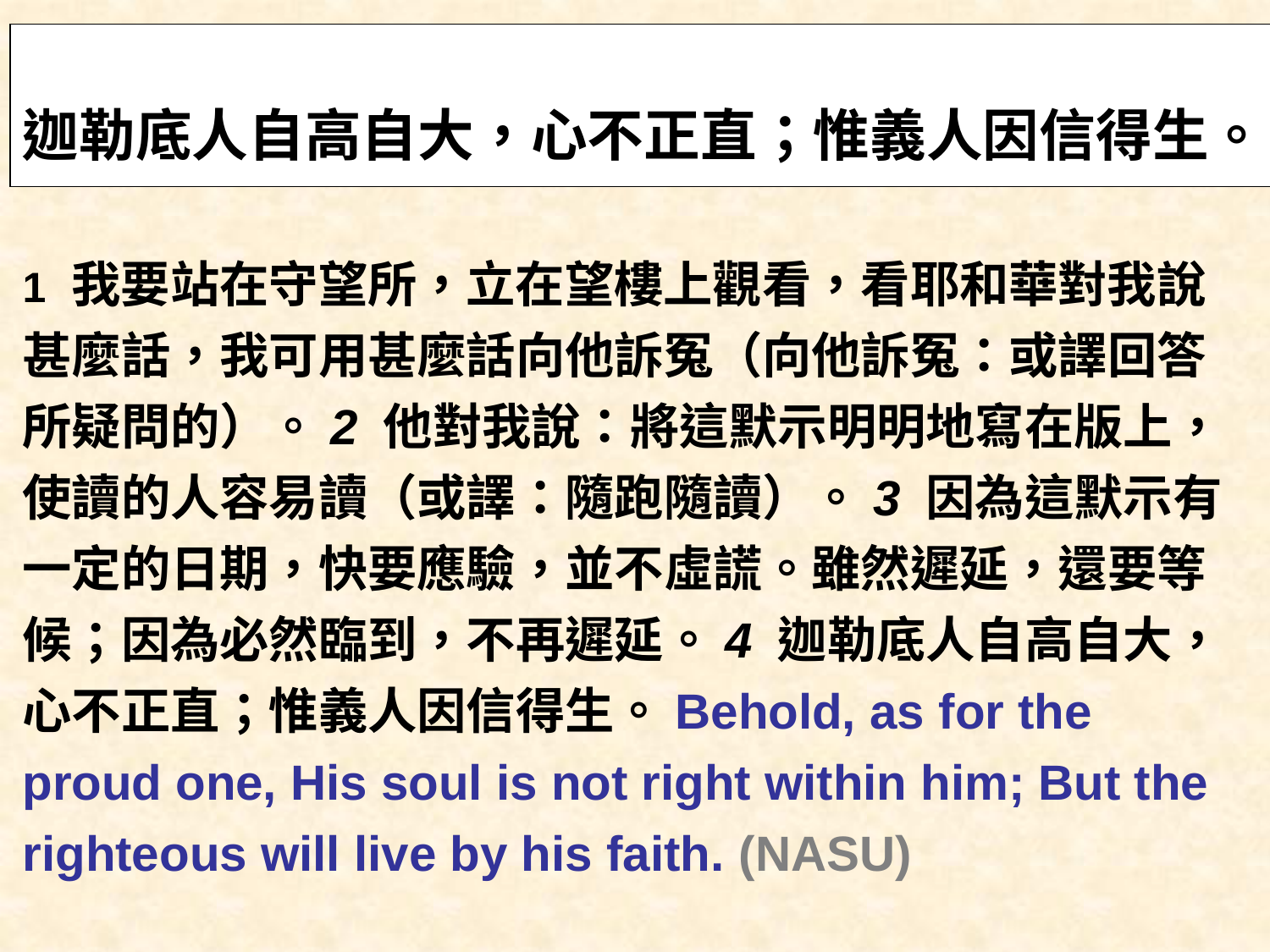

迦勒底人自高自大，心不正直；惟義人因信得生。
1 我要站在守望所，立在望樓上觀看，看耶和華對我說甚麼話，我可用甚麼話向他訴冤（向他訴冤：或譯回答所疑問的）。2 他對我說：將這默示明明地寫在版上，使讀的人容易讀（或譯：隨跑隨讀）。3 因為這默示有一定的日期，快要應驗，並不虛謊。雖然遲延，還要等候；因為必然臨到，不再遲延。4 迦勒底人自高自大，心不正直；惟義人因信得生。Behold, as for the proud one, His soul is not right within him; But the righteous will live by his faith. (NASU)